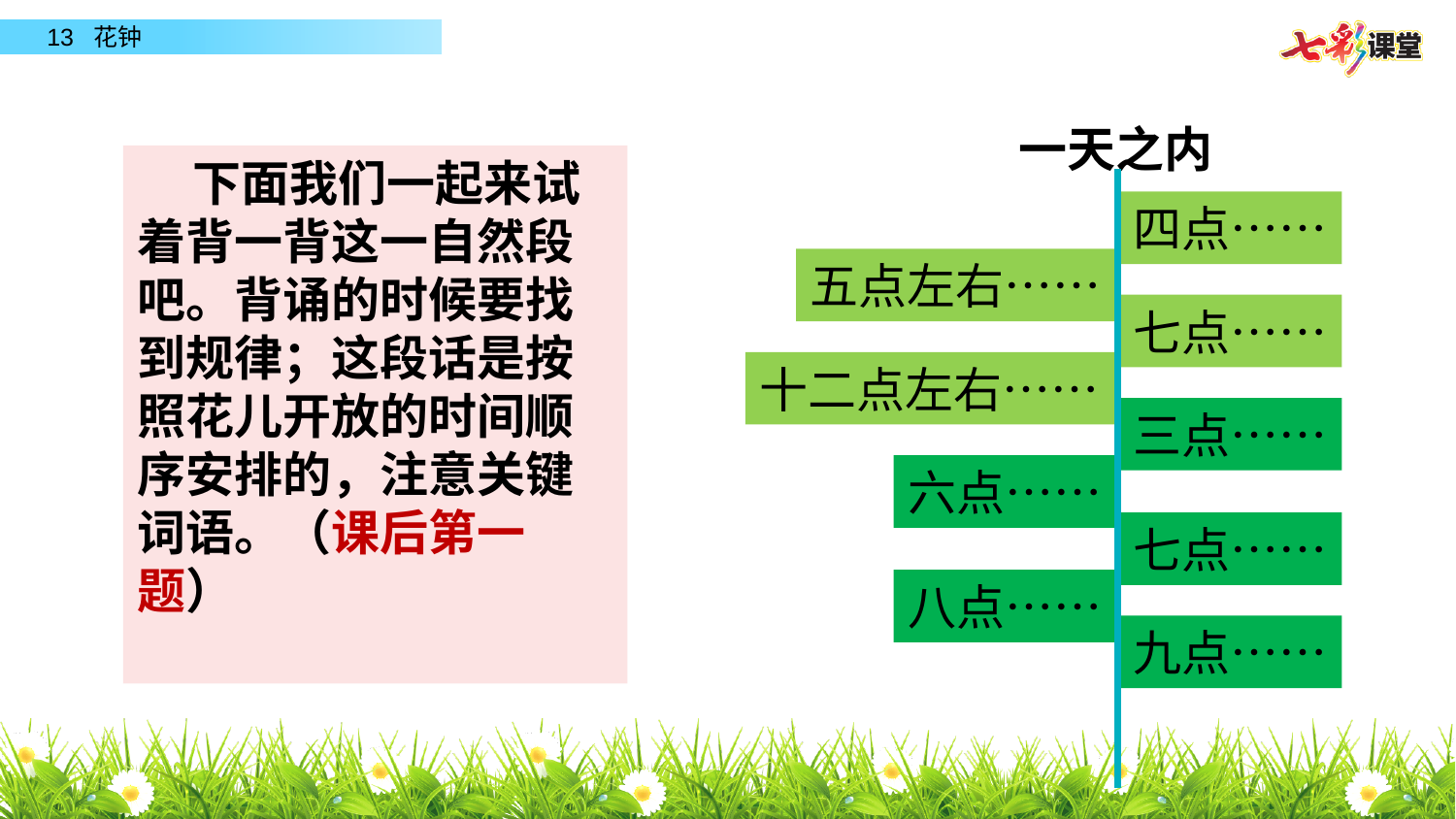

一天之内
    下面我们一起来试着背一背这一自然段吧。背诵的时候要找到规律；这段话是按照花儿开放的时间顺序安排的，注意关键词语。（课后第一题）

四点……
五点左右……
七点……
十二点左右……
三点……
六点……
七点……
八点……
九点……